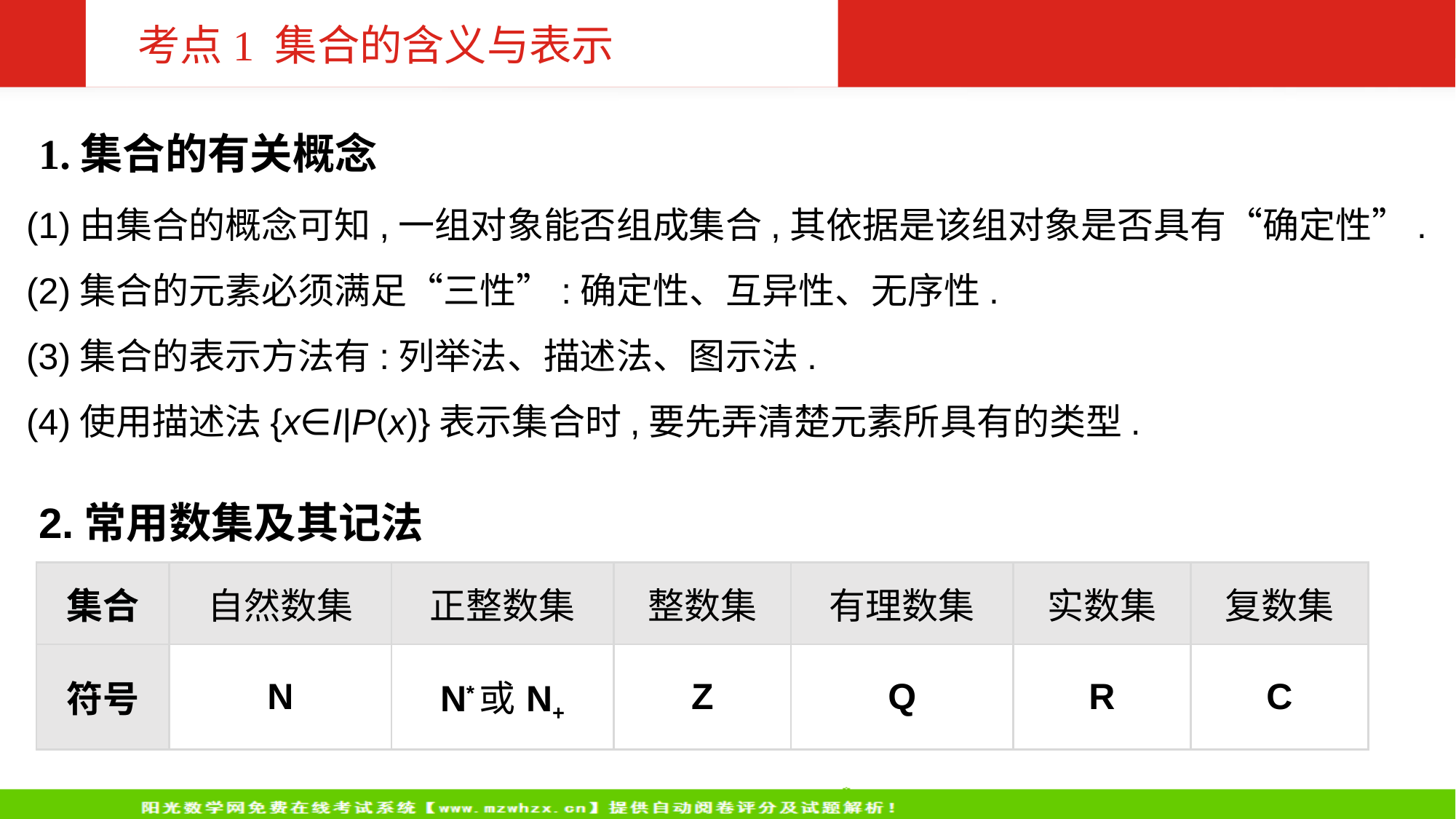

考点1 集合的含义与表示

1.集合的有关概念
(1)由集合的概念可知,一组对象能否组成集合,其依据是该组对象是否具有“确定性”.
(2)集合的元素必须满足“三性”:确定性、互异性、无序性.
(3)集合的表示方法有:列举法、描述法、图示法.
(4)使用描述法{x∈I|P(x)}表示集合时,要先弄清楚元素所具有的类型.
2.常用数集及其记法
| 集合 | 自然数集 | 正整数集 | 整数集 | 有理数集 | 实数集 | 复数集 |
| --- | --- | --- | --- | --- | --- | --- |
| 符号 | N | N\*或N+ | Z | Q | R | C |